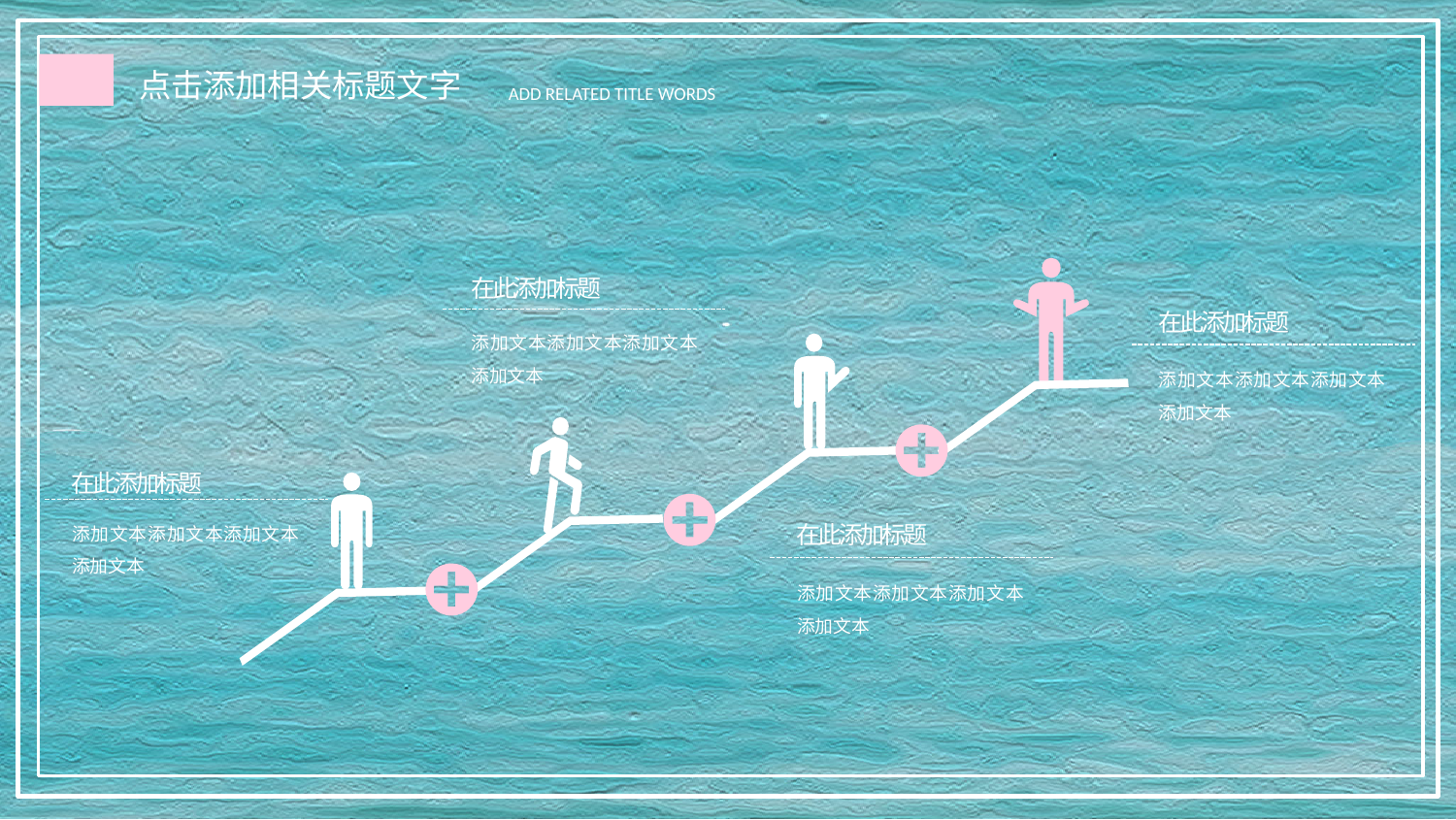

在此添加标题

在此添加标题
添加文本添加文本添加文本添加文本

添加文本添加文本添加文本添加文本

在此添加标题

在此添加标题
添加文本添加文本添加文本添加文本

添加文本添加文本添加文本添加文本